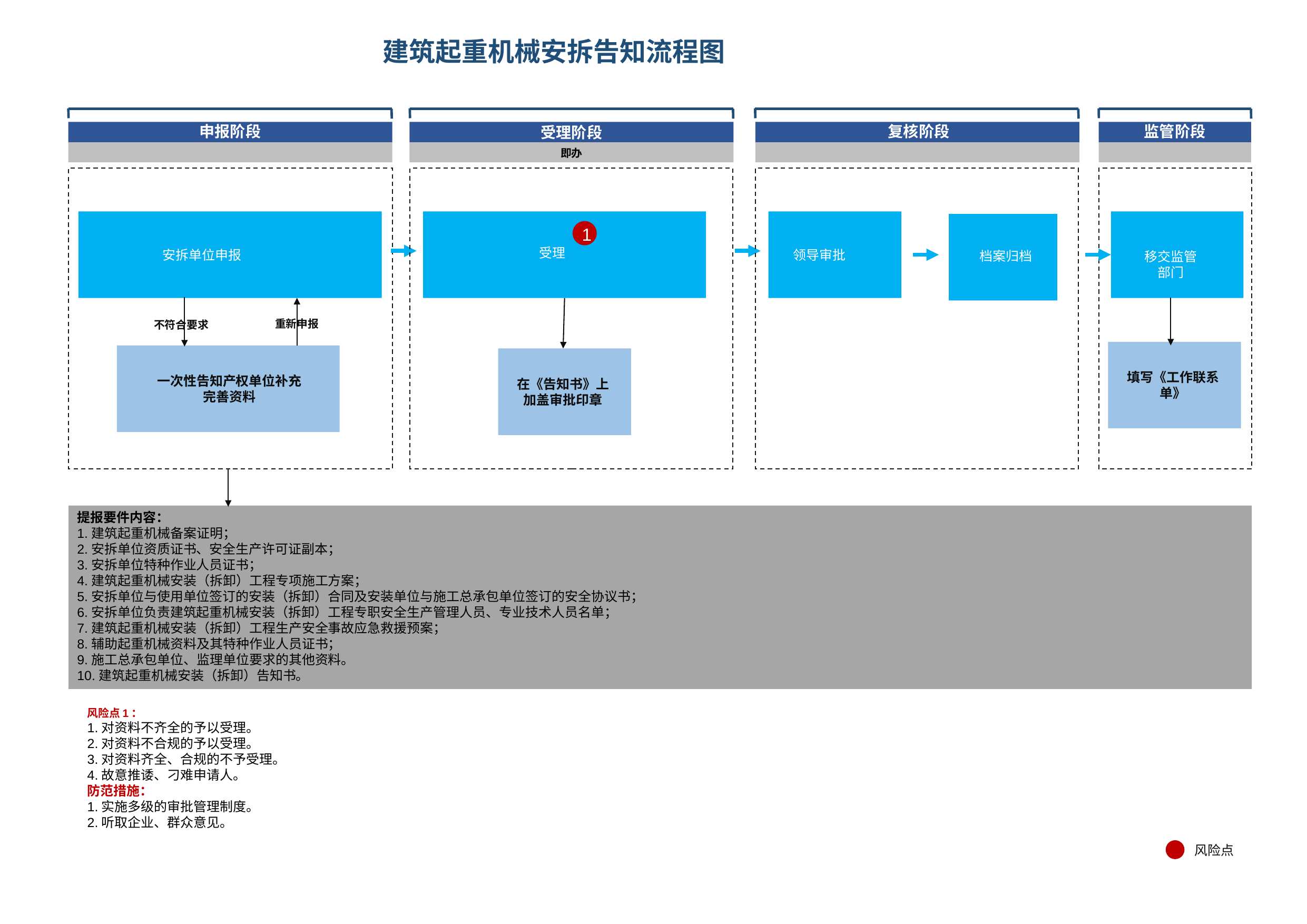

# 建筑起重机械安拆告知流程图
申报阶段
复核阶段
监管阶段
受理阶段

即办

1

XXXXX
XXXXX
受理
XXXXX
安拆单位申报
XXXXX
领导审批
档案归档
移交监管部门
重新申报
不符合要求

填写《工作联系单》
一次性告知产权单位补充完善资料
在《告知书》上加盖审批印章

提报要件内容：
1.建筑起重机械备案证明；
2.安拆单位资质证书、安全生产许可证副本；
3.安拆单位特种作业人员证书；
4.建筑起重机械安装（拆卸）工程专项施工方案；
5.安拆单位与使用单位签订的安装（拆卸）合同及安装单位与施工总承包单位签订的安全协议书；
6.安拆单位负责建筑起重机械安装（拆卸）工程专职安全生产管理人员、专业技术人员名单；
7.建筑起重机械安装（拆卸）工程生产安全事故应急救援预案；
8.辅助起重机械资料及其特种作业人员证书；
9.施工总承包单位、监理单位要求的其他资料。
10.建筑起重机械安装（拆卸）告知书。
风险点1：
1.对资料不齐全的予以受理。
2.对资料不合规的予以受理。
3.对资料齐全、合规的不予受理。
4.故意推诿、刁难申请人。
防范措施：
1.实施多级的审批管理制度。
2.听取企业、群众意见。
风险点